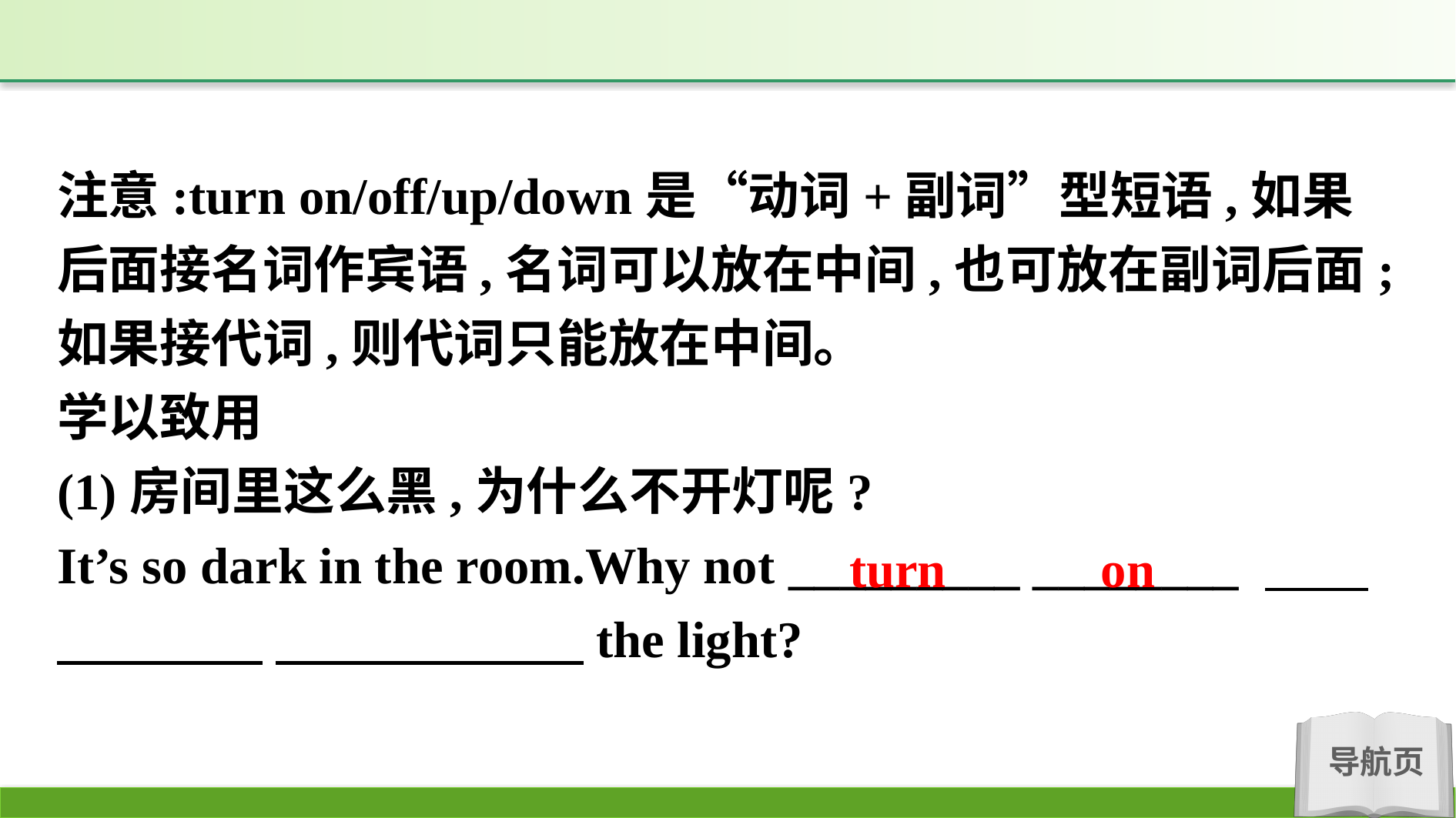

注意:turn on/off/up/down是“动词+副词”型短语,如果后面接名词作宾语,名词可以放在中间,也可放在副词后面;如果接代词,则代词只能放在中间。
学以致用
(1)房间里这么黑,为什么不开灯呢?
It’s so dark in the room.Why not _________ ________ 　　　　　　 　　　　　　the light?
turn            on